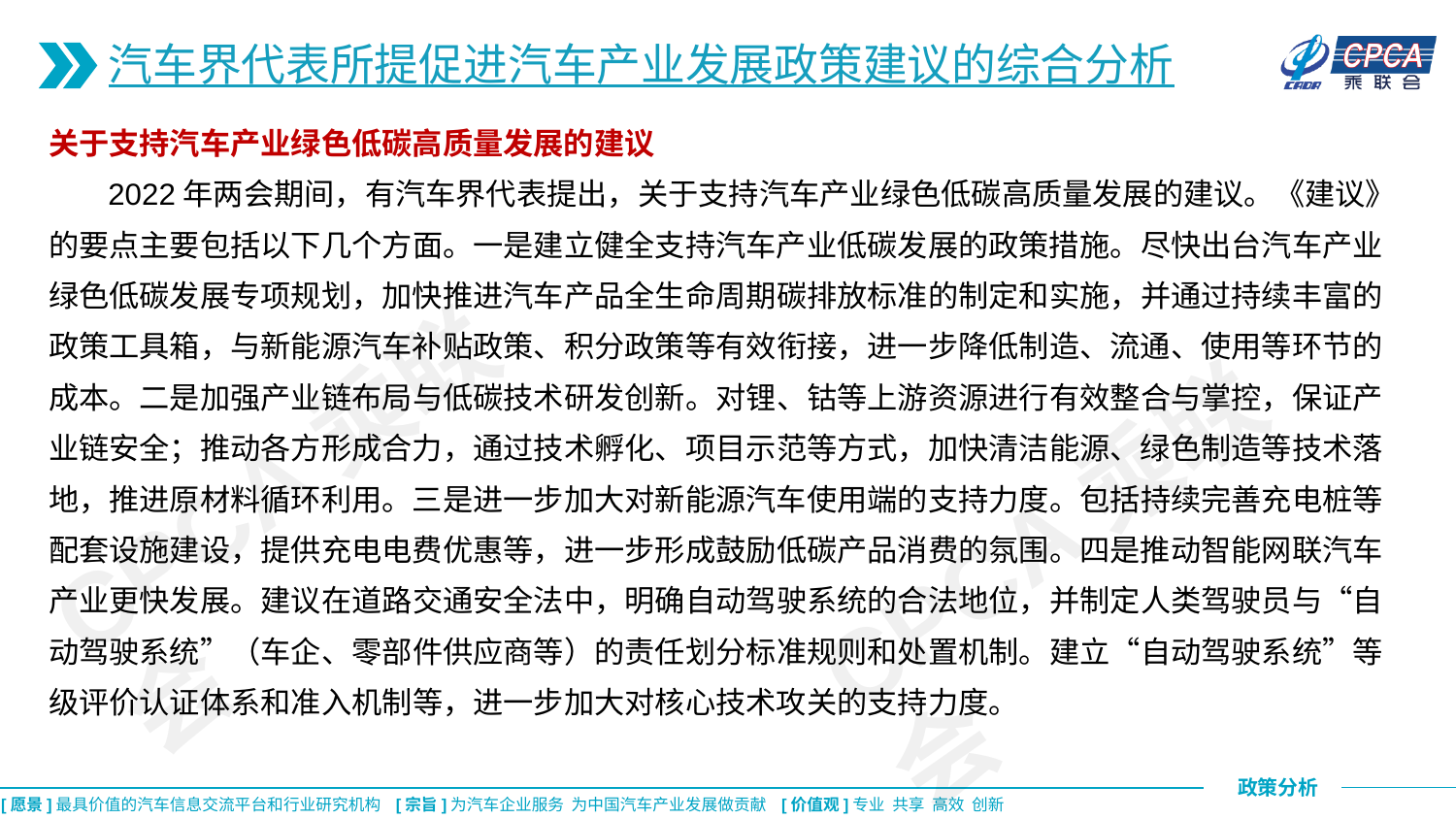

汽车界代表所提促进汽车产业发展政策建议的综合分析
关于支持汽车产业绿色低碳高质量发展的建议
       2022年两会期间，有汽车界代表提出，关于支持汽车产业绿色低碳高质量发展的建议。《建议》的要点主要包括以下几个方面。一是建立健全支持汽车产业低碳发展的政策措施。尽快出台汽车产业绿色低碳发展专项规划，加快推进汽车产品全生命周期碳排放标准的制定和实施，并通过持续丰富的政策工具箱，与新能源汽车补贴政策、积分政策等有效衔接，进一步降低制造、流通、使用等环节的成本。二是加强产业链布局与低碳技术研发创新。对锂、钴等上游资源进行有效整合与掌控，保证产业链安全；推动各方形成合力，通过技术孵化、项目示范等方式，加快清洁能源、绿色制造等技术落地，推进原材料循环利用。三是进一步加大对新能源汽车使用端的支持力度。包括持续完善充电桩等配套设施建设，提供充电电费优惠等，进一步形成鼓励低碳产品消费的氛围。四是推动智能网联汽车产业更快发展。建议在道路交通安全法中，明确自动驾驶系统的合法地位，并制定人类驾驶员与“自动驾驶系统”（车企、零部件供应商等）的责任划分标准规则和处置机制。建立“自动驾驶系统”等级评价认证体系和准入机制等，进一步加大对核心技术攻关的支持力度。
CPCA乘联会
CPCA乘联会